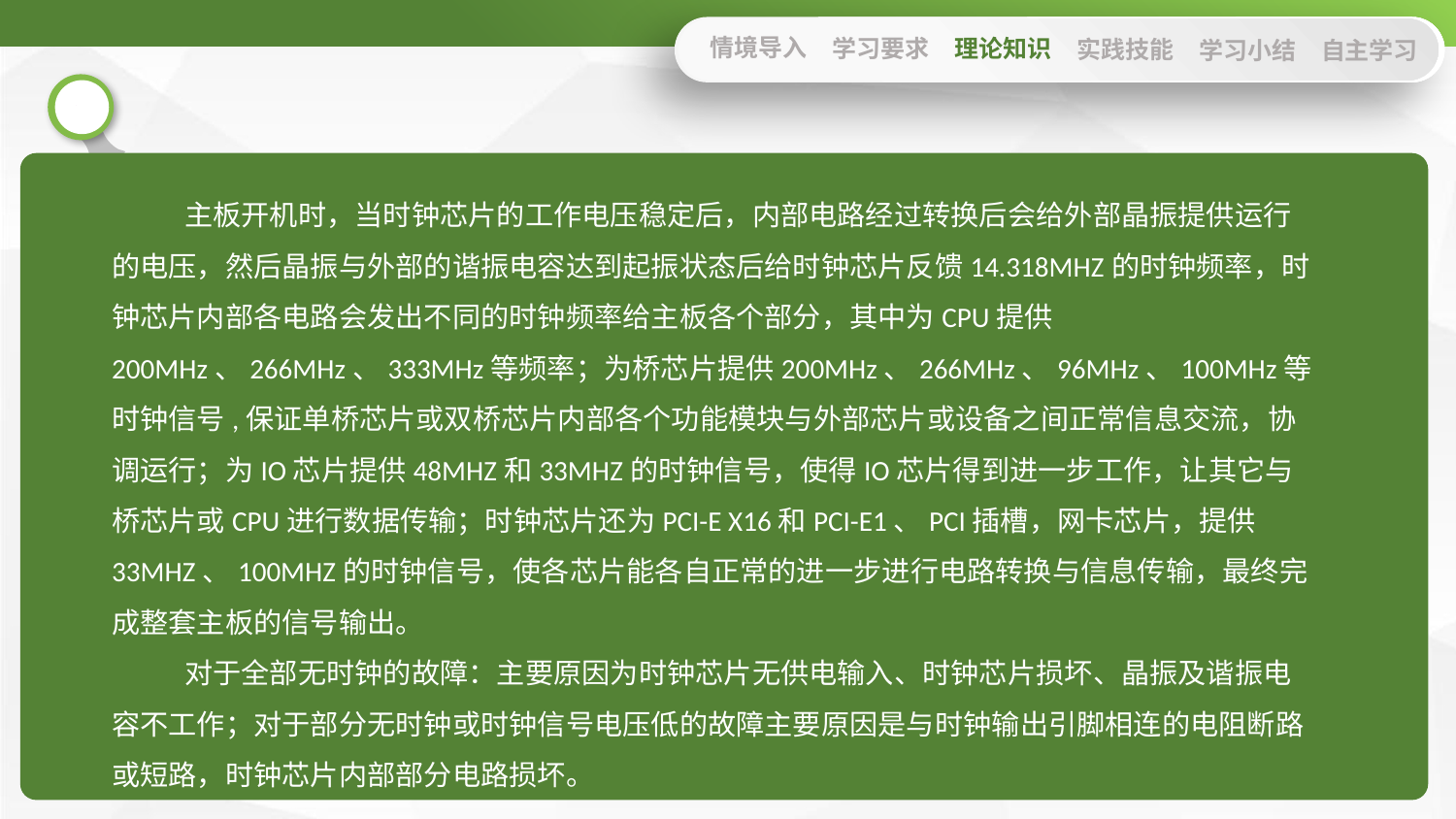

情境导入
学习要求
理论知识
实践技能
学习小结
自主学习
主板开机时，当时钟芯片的工作电压稳定后，内部电路经过转换后会给外部晶振提供运行的电压，然后晶振与外部的谐振电容达到起振状态后给时钟芯片反馈14.318MHZ的时钟频率，时钟芯片内部各电路会发出不同的时钟频率给主板各个部分，其中为CPU提供200MHz、266MHz、333MHz等频率；为桥芯片提供200MHz、266MHz、96MHz、100MHz等时钟信号,保证单桥芯片或双桥芯片内部各个功能模块与外部芯片或设备之间正常信息交流，协调运行；为IO芯片提供48MHZ和33MHZ的时钟信号，使得IO芯片得到进一步工作，让其它与桥芯片或CPU进行数据传输；时钟芯片还为PCI-E X16和PCI-E1、PCI插槽，网卡芯片，提供33MHZ、100MHZ的时钟信号，使各芯片能各自正常的进一步进行电路转换与信息传输，最终完成整套主板的信号输出。
对于全部无时钟的故障：主要原因为时钟芯片无供电输入、时钟芯片损坏、晶振及谐振电容不工作；对于部分无时钟或时钟信号电压低的故障主要原因是与时钟输出引脚相连的电阻断路或短路，时钟芯片内部部分电路损坏。